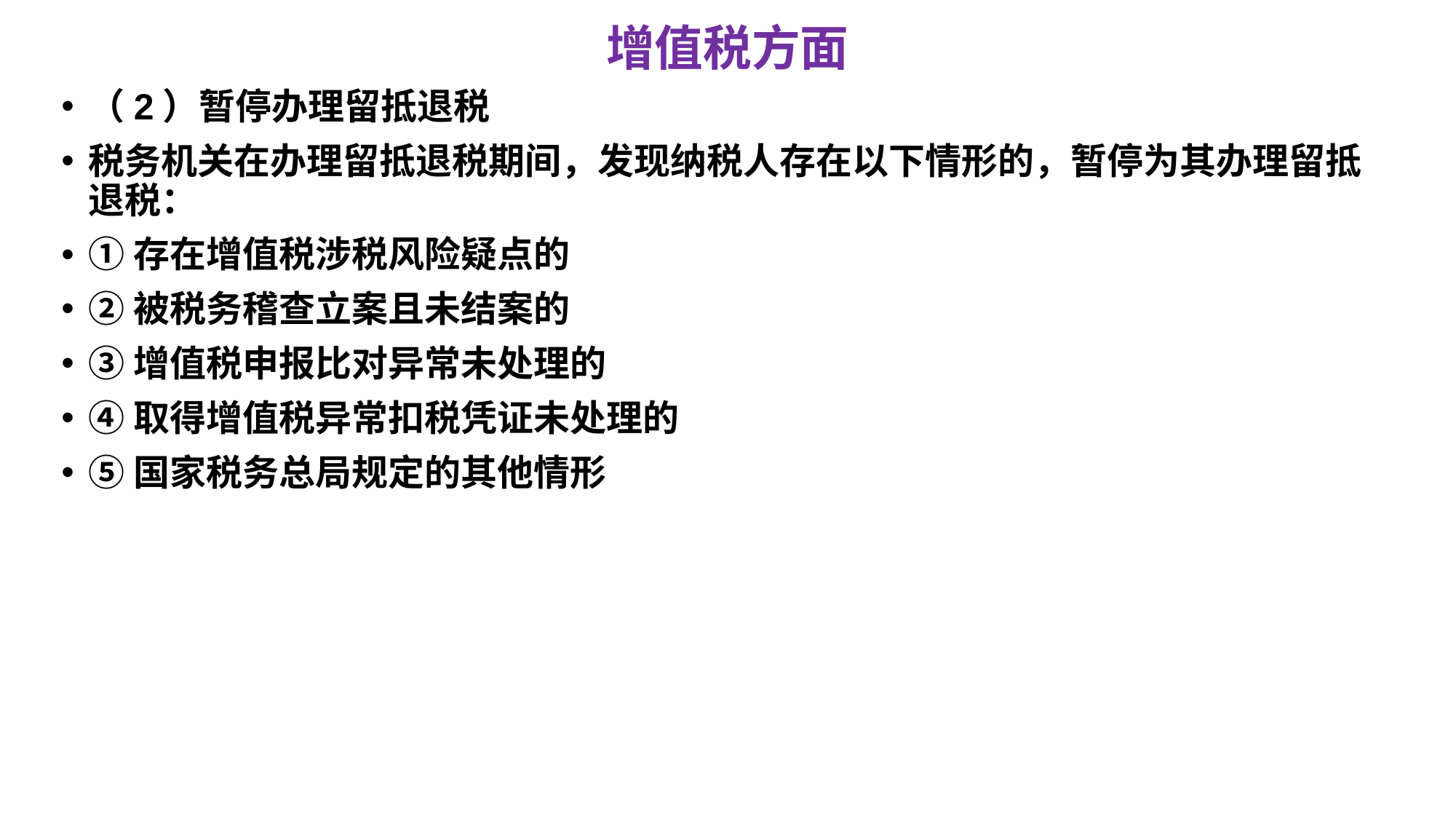

# 增值税方面
（2）暂停办理留抵退税
税务机关在办理留抵退税期间，发现纳税人存在以下情形的，暂停为其办理留抵退税：
①存在增值税涉税风险疑点的
②被税务稽查立案且未结案的
③增值税申报比对异常未处理的
④取得增值税异常扣税凭证未处理的
⑤国家税务总局规定的其他情形